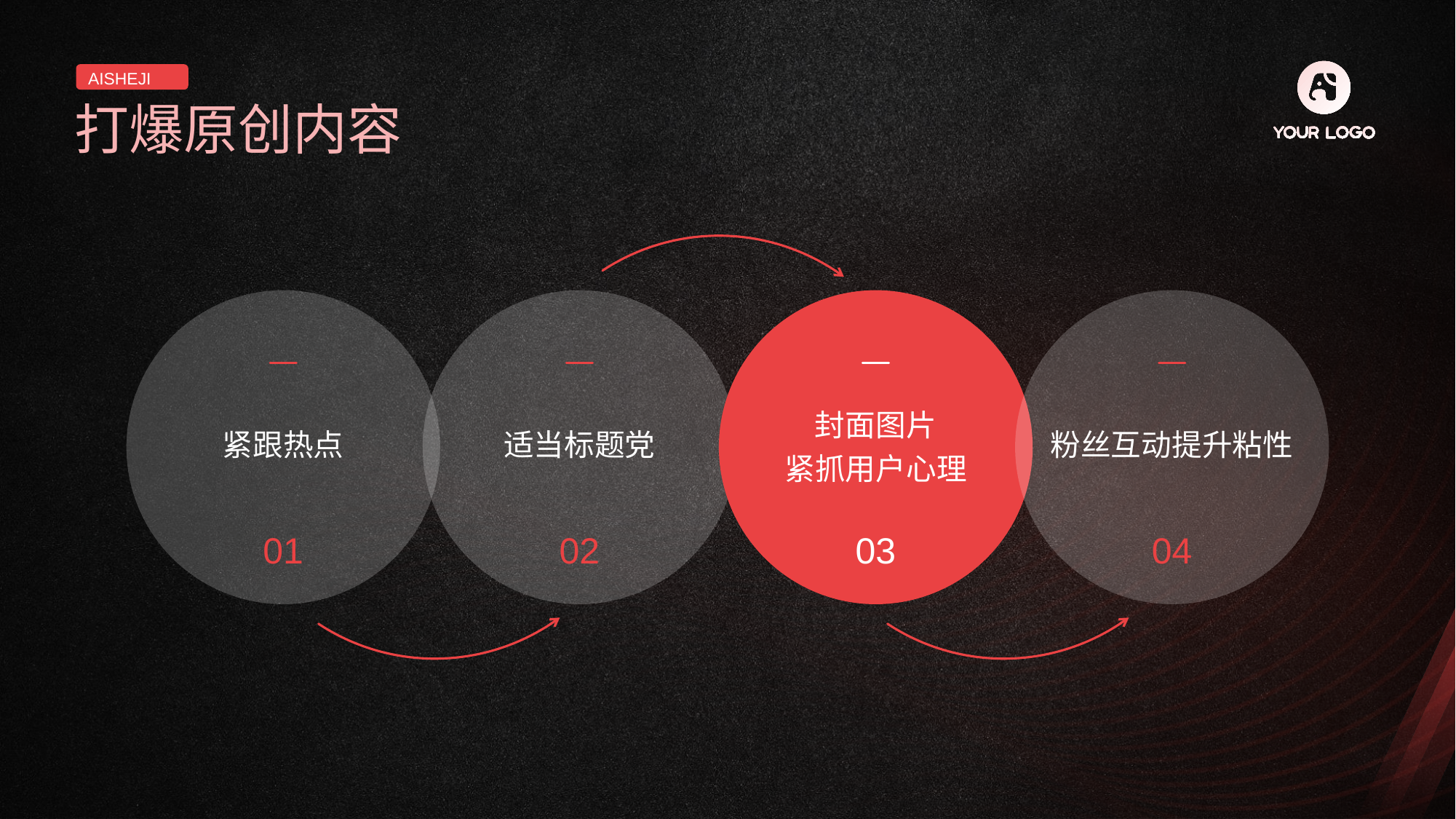

AISHEJI
打爆原创内容

封面图片
紧抓用户心理
紧跟热点
适当标题党
粉丝互动提升粘性
01
02
03
04